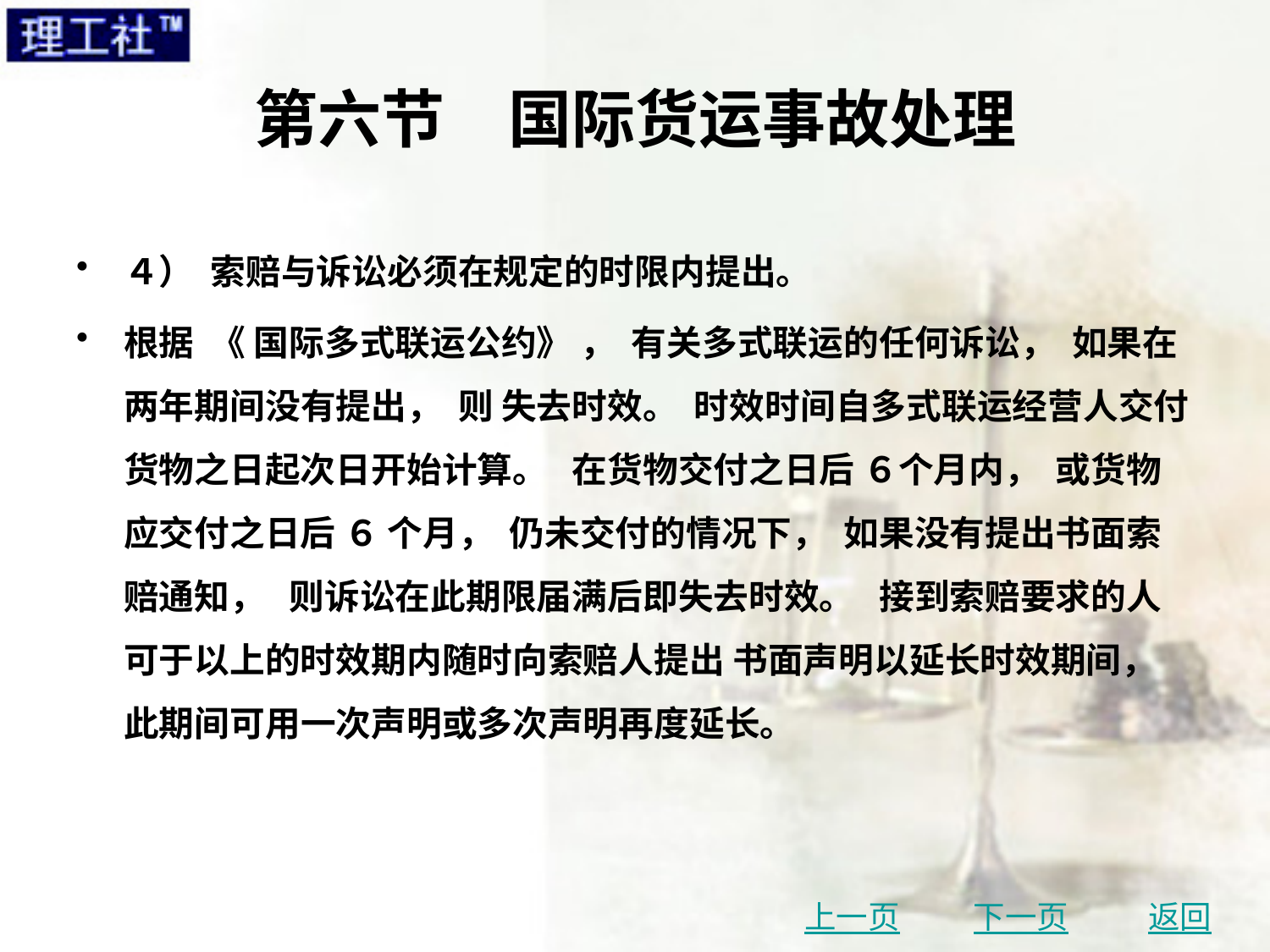

# 第六节　国际货运事故处理
４）  索赔与诉讼必须在规定的时限内提出。
根据  《 国际多式联运公约》 ，  有关多式联运的任何诉讼，  如果在两年期间没有提出，  则 失去时效。  时效时间自多式联运经营人交付货物之日起次日开始计算。   在货物交付之日后 ６个月内，  或货物应交付之日后 ６ 个月，  仍未交付的情况下，  如果没有提出书面索赔通知，   则诉讼在此期限届满后即失去时效。   接到索赔要求的人可于以上的时效期内随时向索赔人提出 书面声明以延长时效期间，   此期间可用一次声明或多次声明再度延长。

上一页
下一页
返回